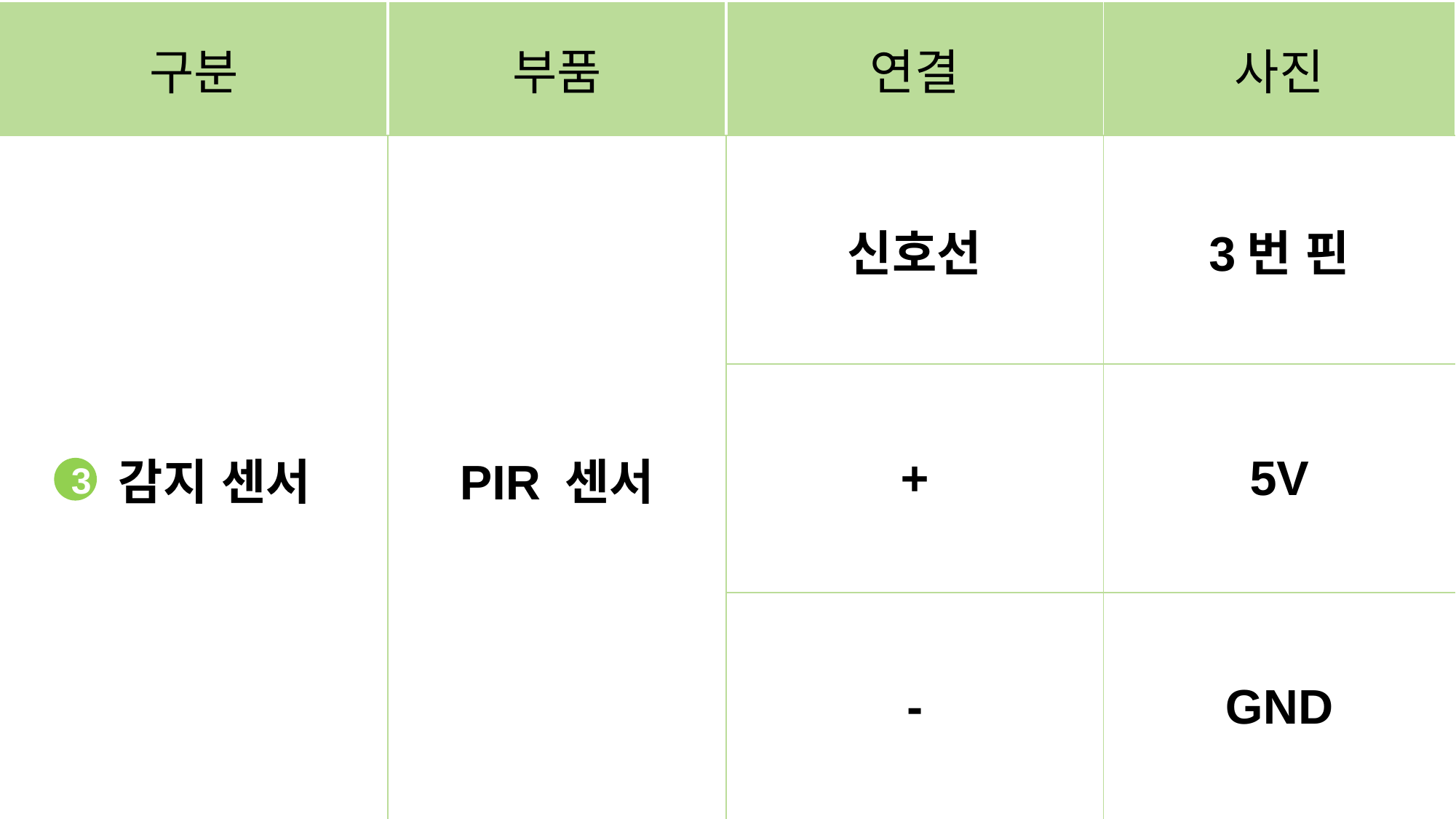

| 구분 | 부품 | 연결 | 사진 |
| --- | --- | --- | --- |
| 감지 센서 | PIR 센서 | 신호선 | 3번 핀 |
|  |  | + | 5V |
|  |  | - | GND |
3